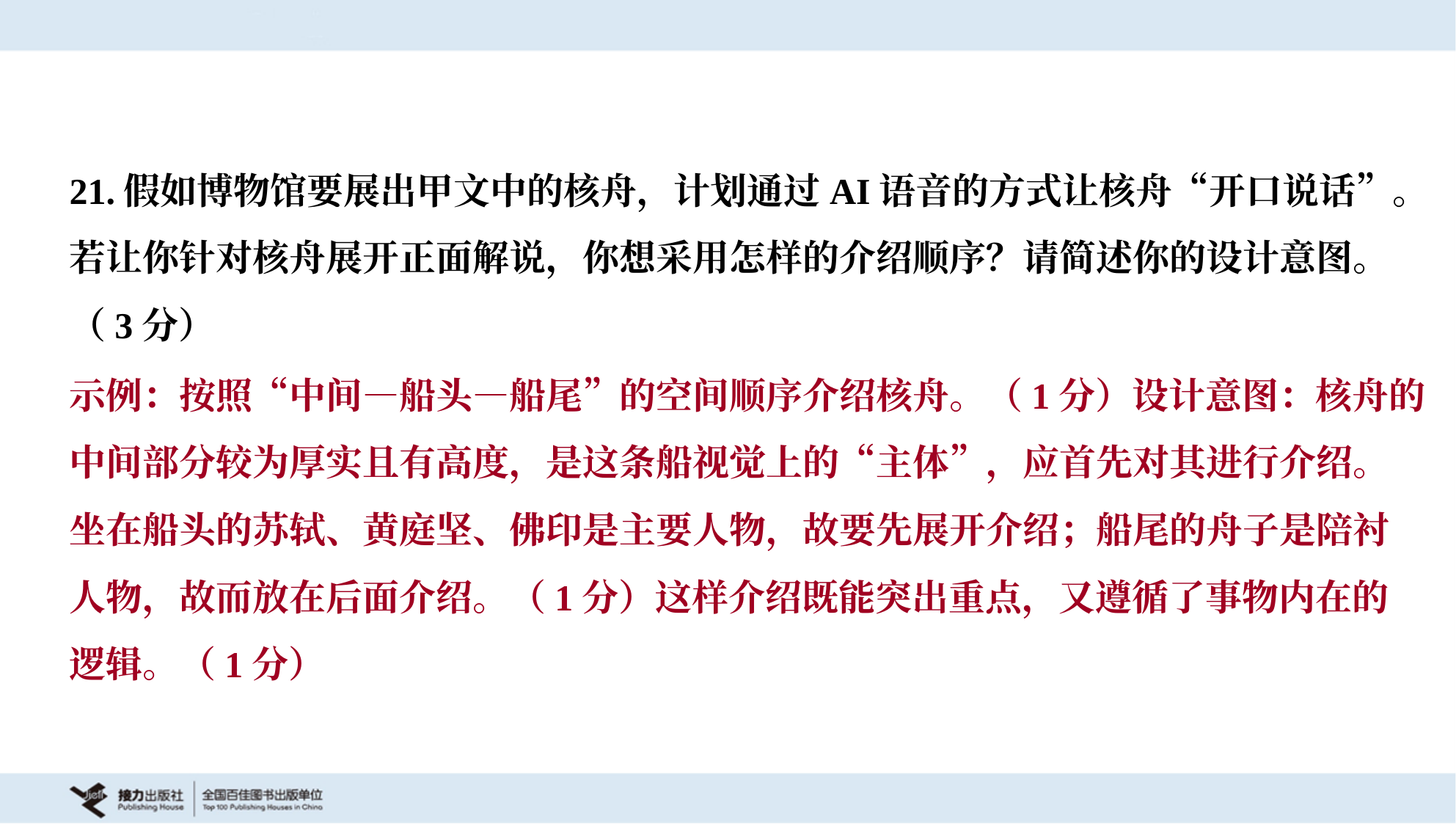

21.假如博物馆要展出甲文中的核舟，计划通过AI语音的方式让核舟“开口说话”。
若让你针对核舟展开正面解说，你想采用怎样的介绍顺序？请简述你的设计意图。
（3分）
示例：按照“中间—船头—船尾”的空间顺序介绍核舟。（1分）设计意图：核舟的
中间部分较为厚实且有高度，是这条船视觉上的“主体”，应首先对其进行介绍。
坐在船头的苏轼、黄庭坚、佛印是主要人物，故要先展开介绍；船尾的舟子是陪衬
人物，故而放在后面介绍。（1分）这样介绍既能突出重点，又遵循了事物内在的
逻辑。（1分）